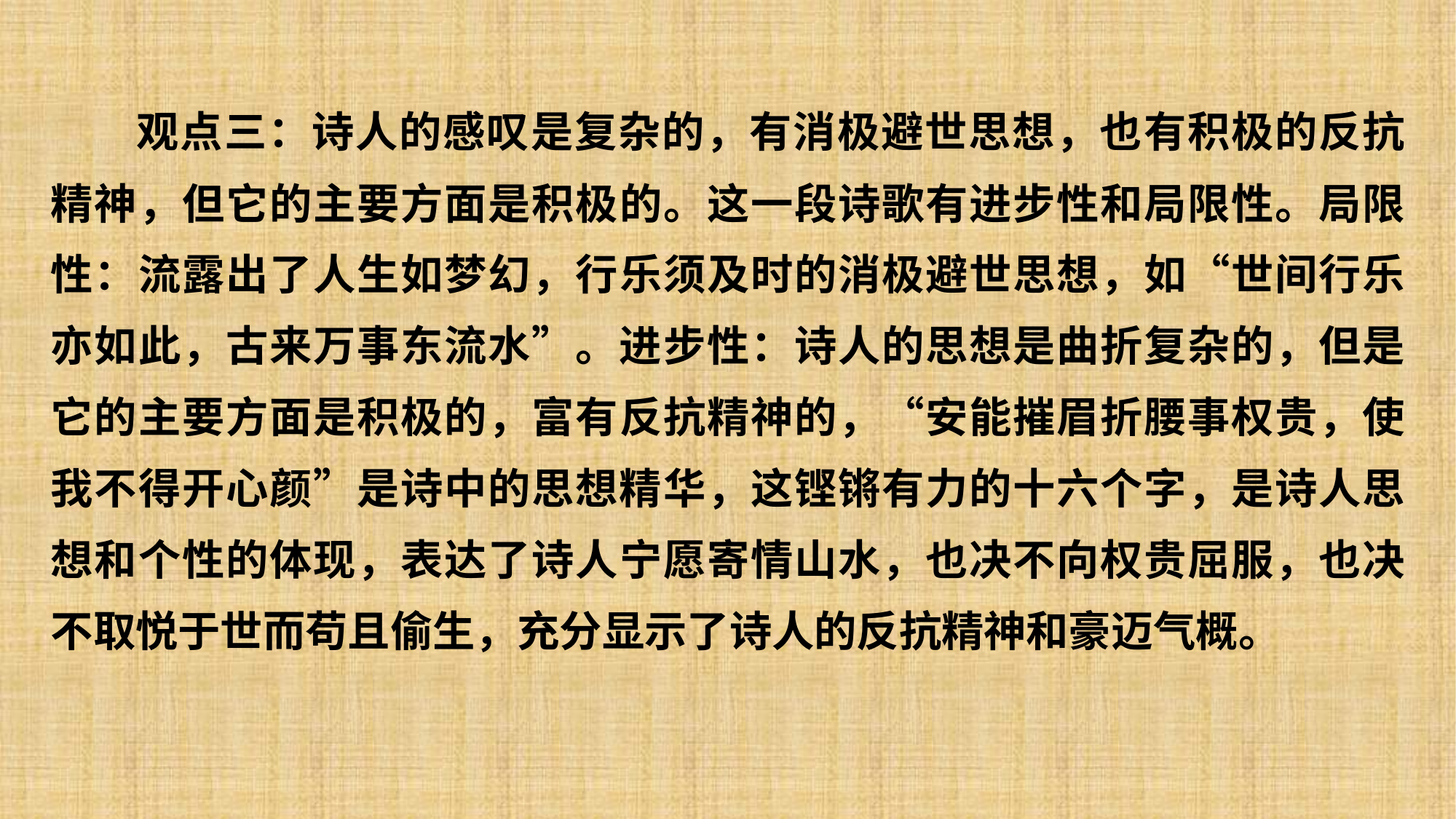

观点三：诗人的感叹是复杂的，有消极避世思想，也有积极的反抗精神，但它的主要方面是积极的。这一段诗歌有进步性和局限性。局限性：流露出了人生如梦幻，行乐须及时的消极避世思想，如“世间行乐亦如此，古来万事东流水”。进步性：诗人的思想是曲折复杂的，但是它的主要方面是积极的，富有反抗精神的，“安能摧眉折腰事权贵，使我不得开心颜”是诗中的思想精华，这铿锵有力的十六个字，是诗人思想和个性的体现，表达了诗人宁愿寄情山水，也决不向权贵屈服，也决不取悦于世而苟且偷生，充分显示了诗人的反抗精神和豪迈气概。